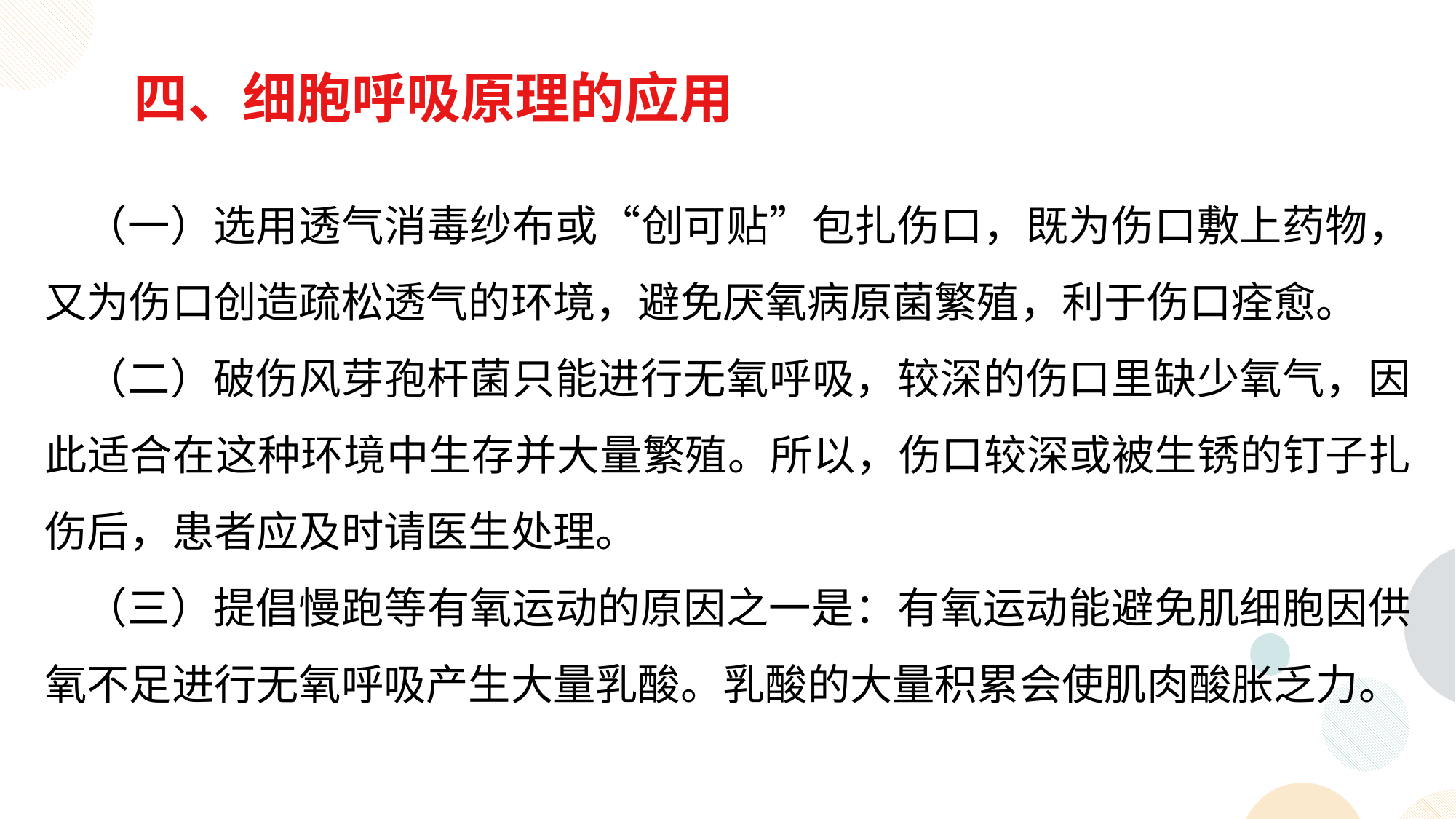

四、细胞呼吸原理的应用
   （一）选用透气消毒纱布或“创可贴”包扎伤口，既为伤口敷上药物，又为伤口创造疏松透气的环境，避免厌氧病原菌繁殖，利于伤口痊愈。
   （二）破伤风芽孢杆菌只能进行无氧呼吸，较深的伤口里缺少氧气，因此适合在这种环境中生存并大量繁殖。所以，伤口较深或被生锈的钉子扎伤后，患者应及时请医生处理。
   （三）提倡慢跑等有氧运动的原因之一是：有氧运动能避免肌细胞因供氧不足进行无氧呼吸产生大量乳酸。乳酸的大量积累会使肌肉酸胀乏力。